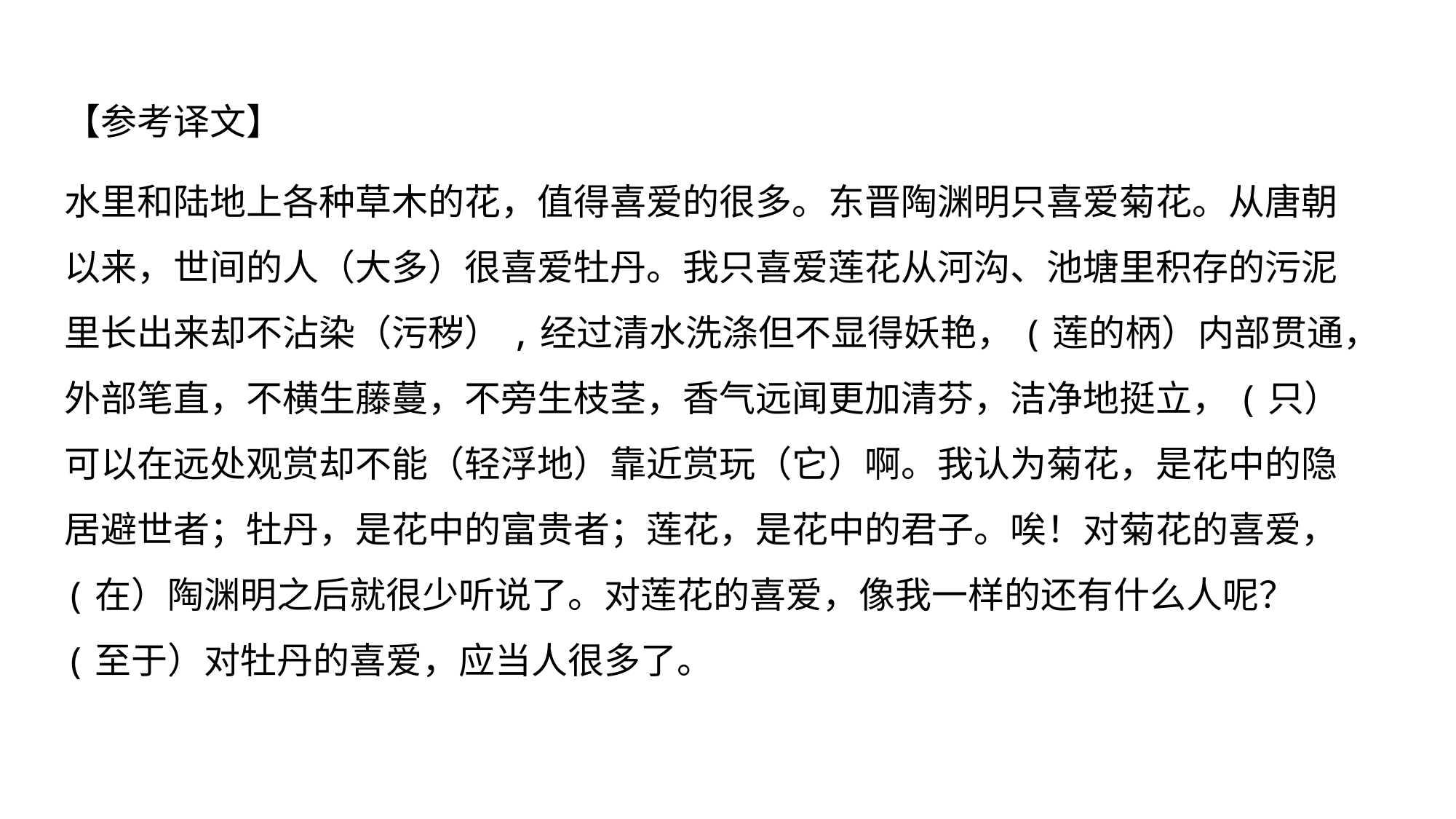

【参考译文】
水里和陆地上各种草木的花，值得喜爱的很多。东晋陶渊明只喜爱菊花。从唐朝以来，世间的人（大多）很喜爱牡丹。我只喜爱莲花从河沟、池塘里积存的污泥里长出来却不沾染（污秽）,经过清水洗涤但不显得妖艳，(莲的柄）内部贯通，外部笔直，不横生藤蔓，不旁生枝茎，香气远闻更加清芬，洁净地挺立，(只）可以在远处观赏却不能（轻浮地）靠近赏玩（它）啊。我认为菊花，是花中的隐居避世者；牡丹，是花中的富贵者；莲花，是花中的君子。唉！对菊花的喜爱，(在）陶渊明之后就很少听说了。对莲花的喜爱，像我一样的还有什么人呢？(至于）对牡丹的喜爱，应当人很多了。